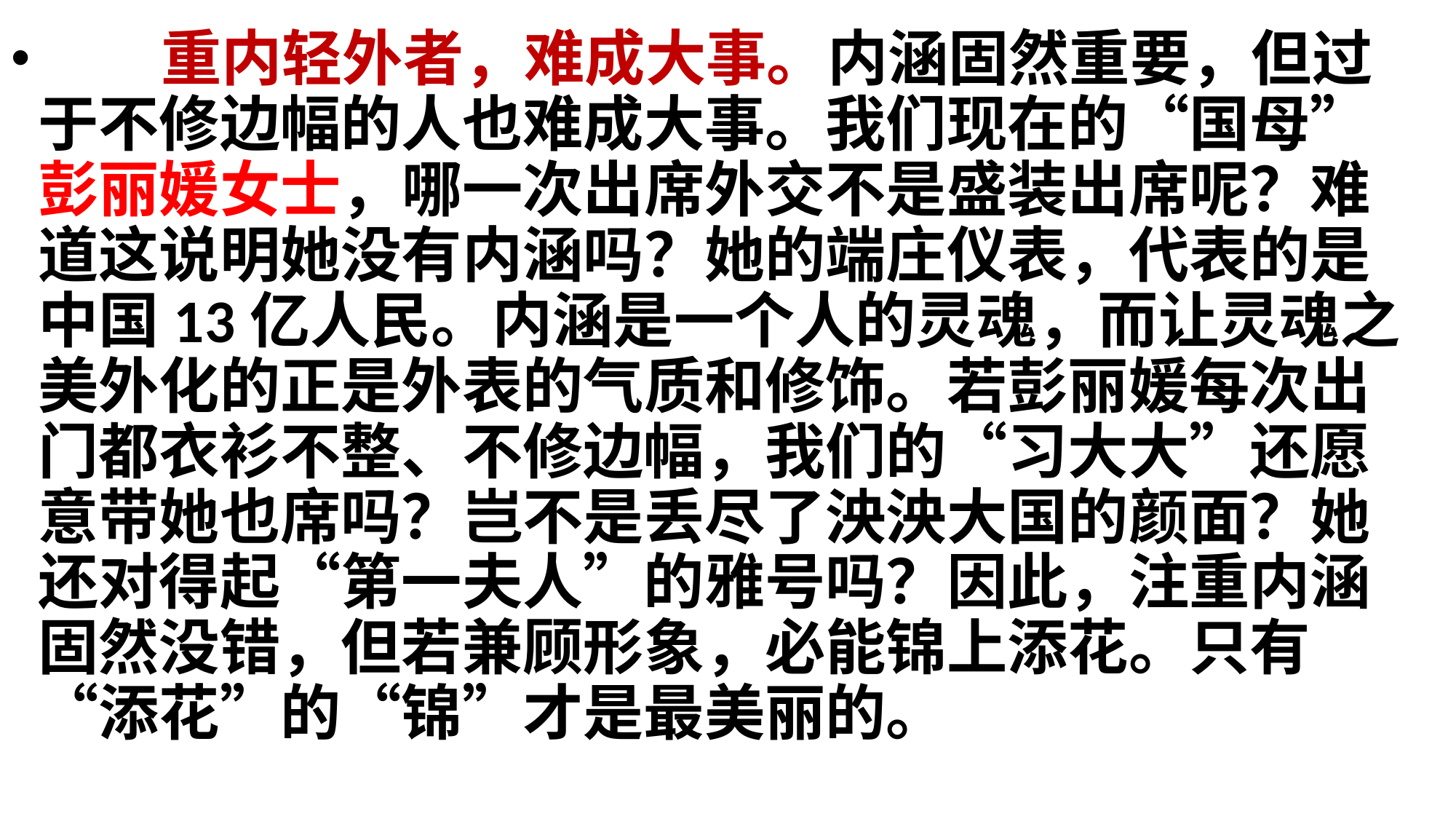

重内轻外者，难成大事。内涵固然重要，但过于不修边幅的人也难成大事。我们现在的“国母”彭丽媛女士，哪一次出席外交不是盛装出席呢？难道这说明她没有内涵吗？她的端庄仪表，代表的是中国13亿人民。内涵是一个人的灵魂，而让灵魂之美外化的正是外表的气质和修饰。若彭丽媛每次出门都衣衫不整、不修边幅，我们的“习大大”还愿意带她也席吗？岂不是丢尽了泱泱大国的颜面？她还对得起“第一夫人”的雅号吗？因此，注重内涵固然没错，但若兼顾形象，必能锦上添花。只有“添花”的“锦”才是最美丽的。

#